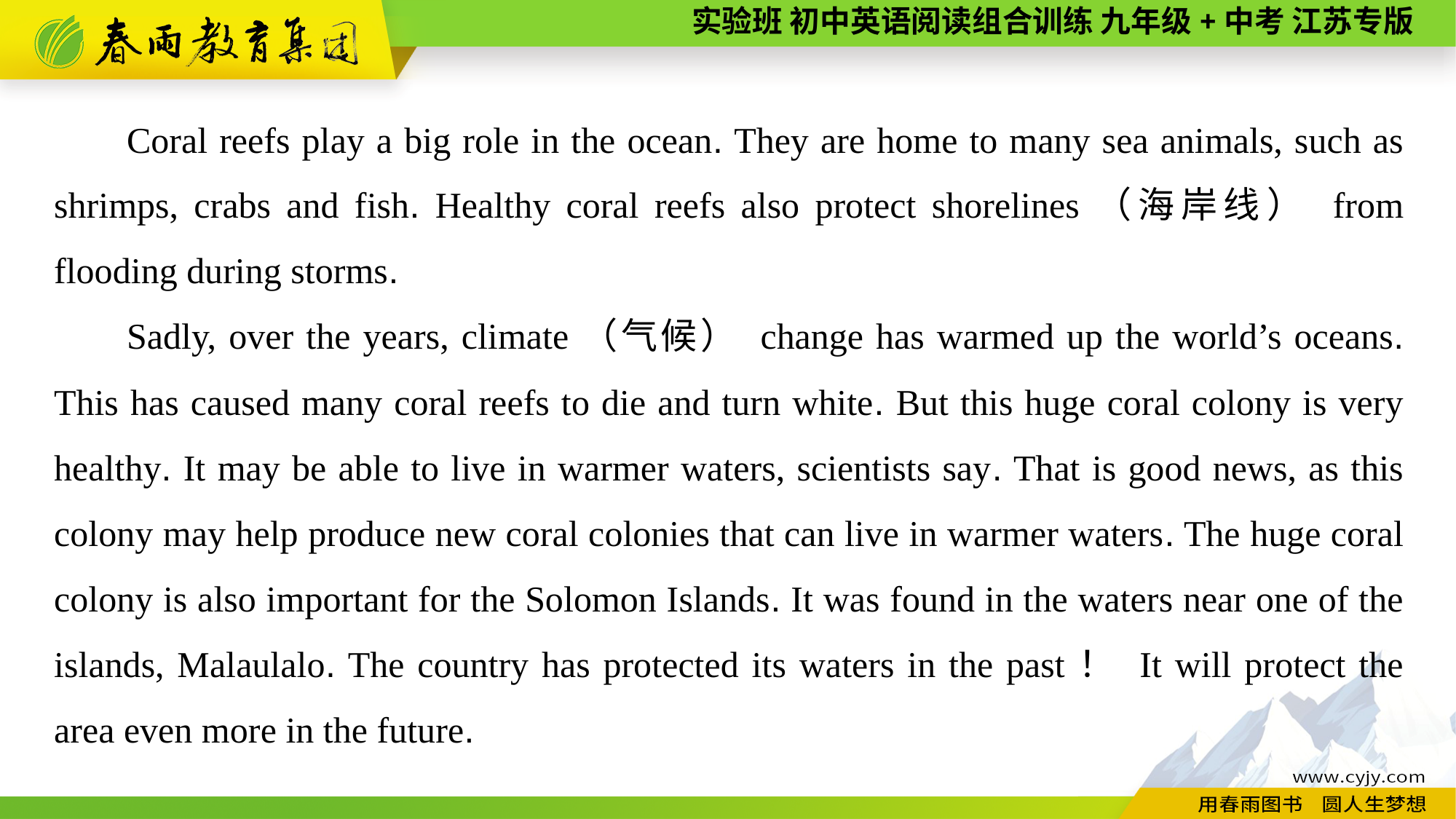

Coral reefs play a big role in the ocean. They are home to many sea animals, such as shrimps, crabs and fish. Healthy coral reefs also protect shorelines（海岸线） from flooding during storms.
Sadly, over the years, climate（气候） change has warmed up the world’s oceans. This has caused many coral reefs to die and turn white. But this huge coral colony is very healthy. It may be able to live in warmer waters, scientists say. That is good news, as this colony may help produce new coral colonies that can live in warmer waters. The huge coral colony is also important for the Solomon Islands. It was found in the waters near one of the islands, Malaulalo. The country has protected its waters in the past！ It will protect the area even more in the future.